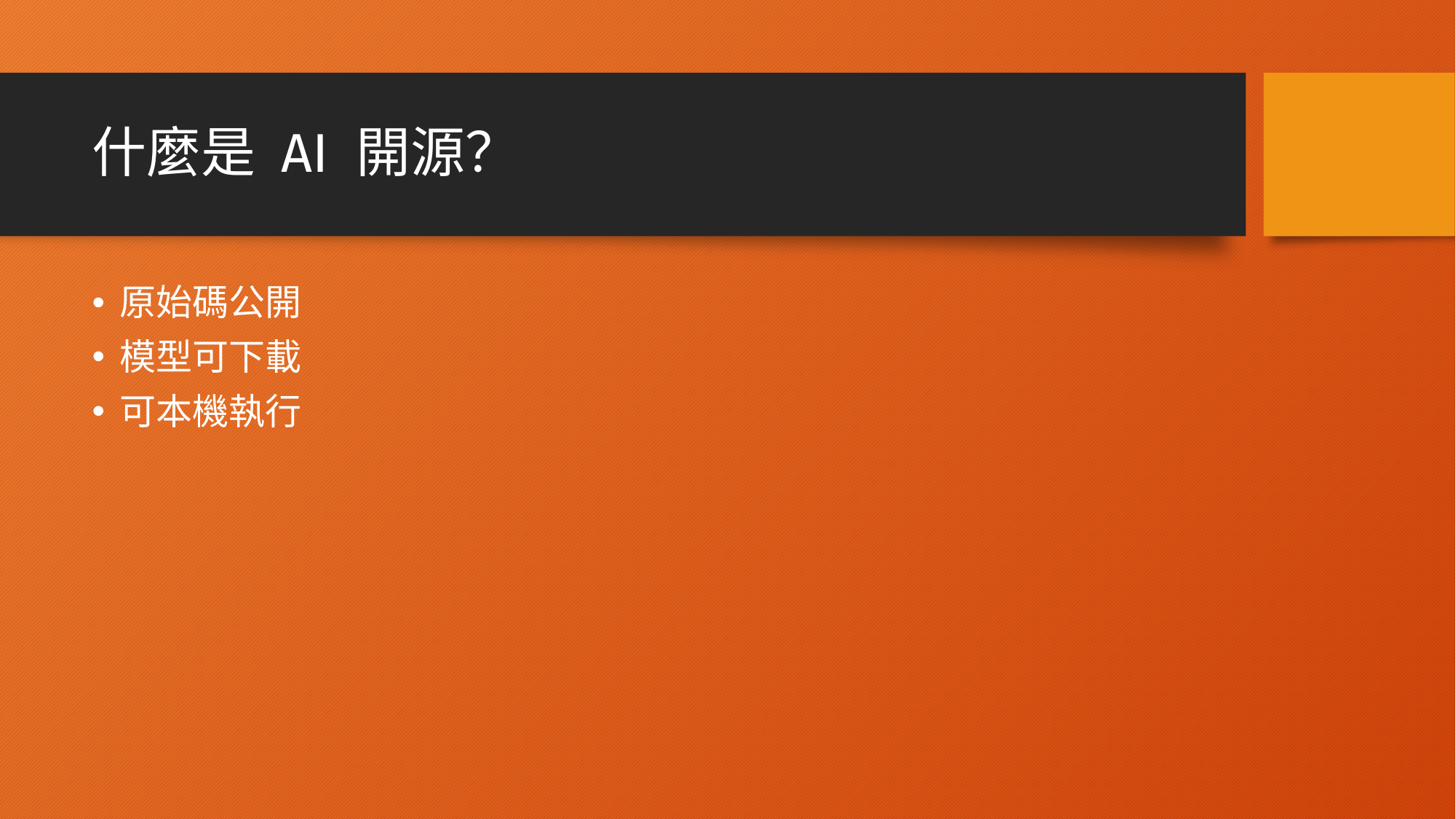

# 什麼是 AI 開源？
原始碼公開
模型可下載
可本機執行